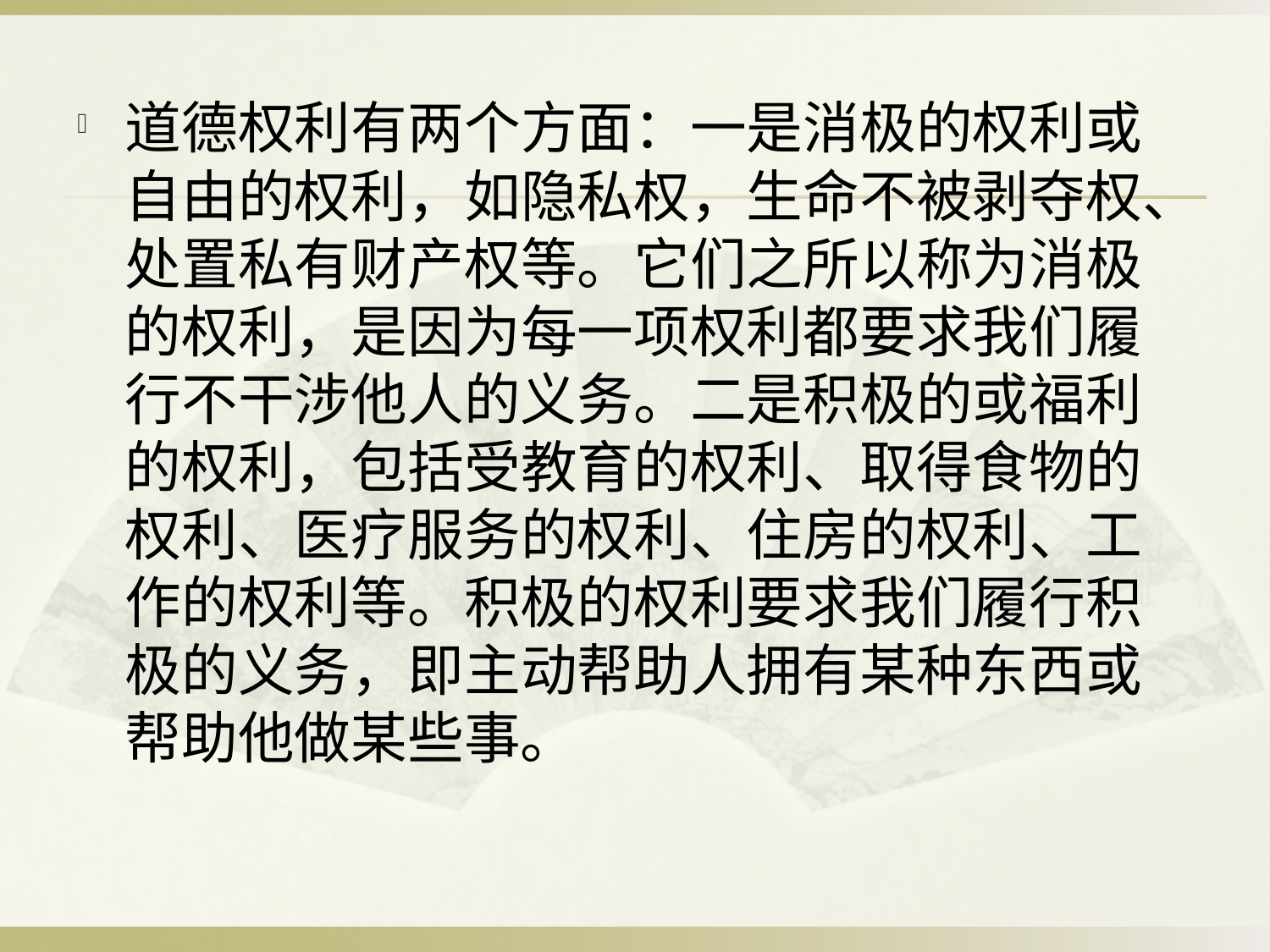

道德权利有两个方面：一是消极的权利或自由的权利，如隐私权，生命不被剥夺权、处置私有财产权等。它们之所以称为消极的权利，是因为每一项权利都要求我们履行不干涉他人的义务。二是积极的或福利的权利，包括受教育的权利、取得食物的权利、医疗服务的权利、住房的权利、工作的权利等。积极的权利要求我们履行积极的义务，即主动帮助人拥有某种东西或帮助他做某些事。